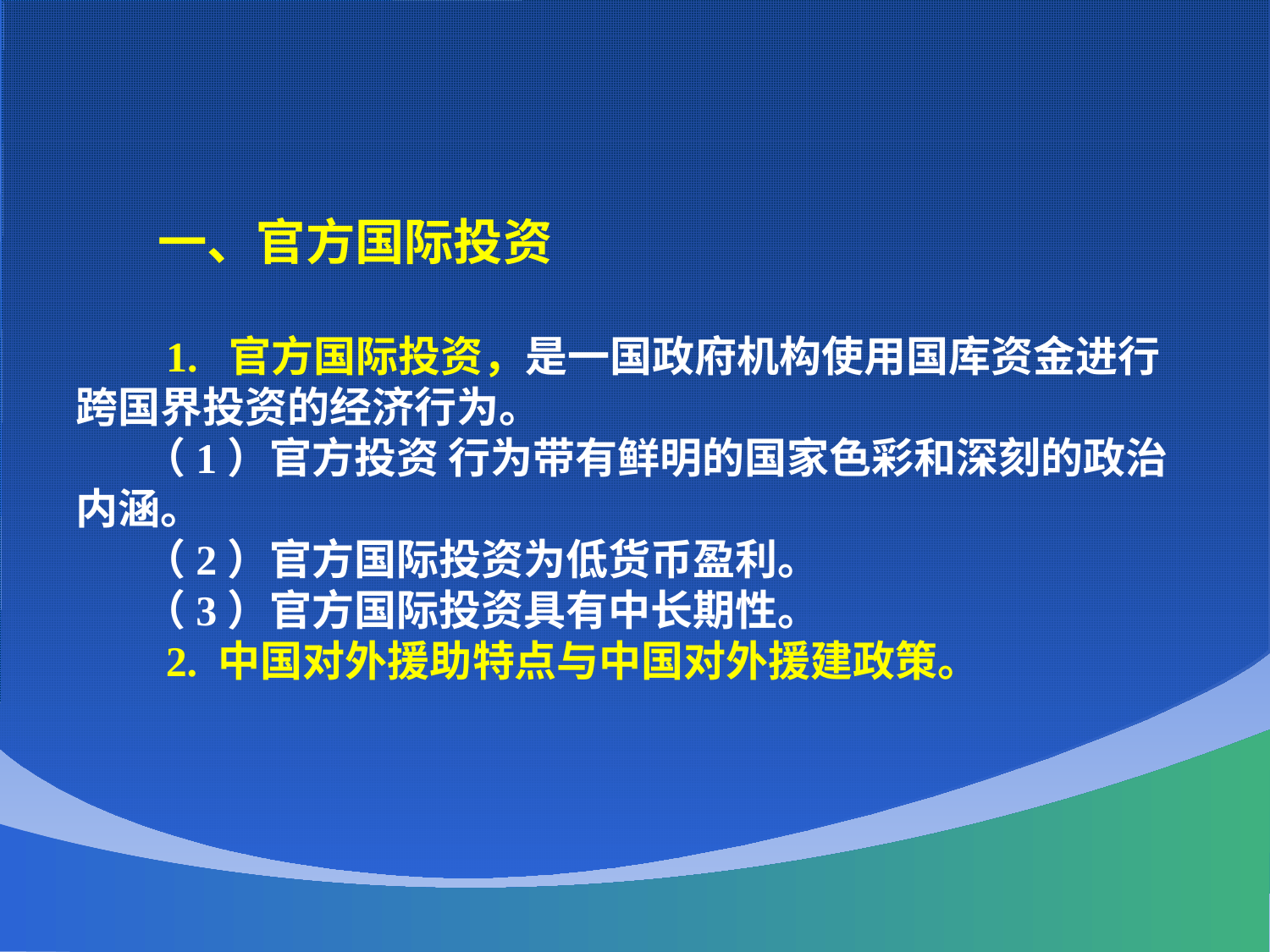

一、官方国际投资

    1.  官方国际投资，是一国政府机构使用国库资金进行跨国界投资的经济行为。
 （1）官方投资 行为带有鲜明的国家色彩和深刻的政治内涵。
 （2）官方国际投资为低货币盈利。
 （3）官方国际投资具有中长期性。
    2. 中国对外援助特点与中国对外援建政策。